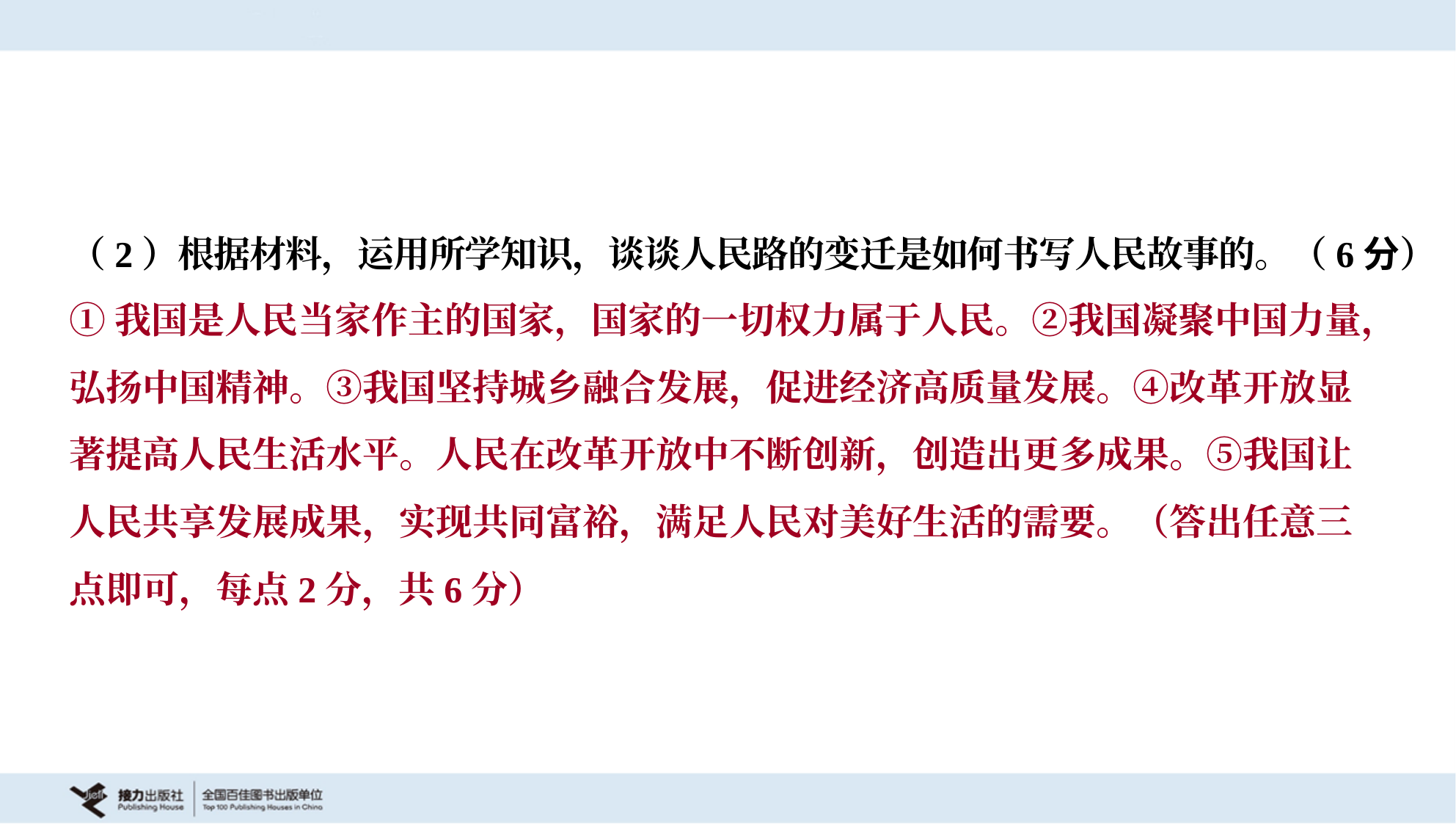

（2）根据材料，运用所学知识，谈谈人民路的变迁是如何书写人民故事的。（6分）
①我国是人民当家作主的国家，国家的一切权力属于人民。②我国凝聚中国力量，
弘扬中国精神。③我国坚持城乡融合发展，促进经济高质量发展。④改革开放显
著提高人民生活水平。人民在改革开放中不断创新，创造出更多成果。⑤我国让
人民共享发展成果，实现共同富裕，满足人民对美好生活的需要。（答出任意三
点即可，每点2分，共6分）